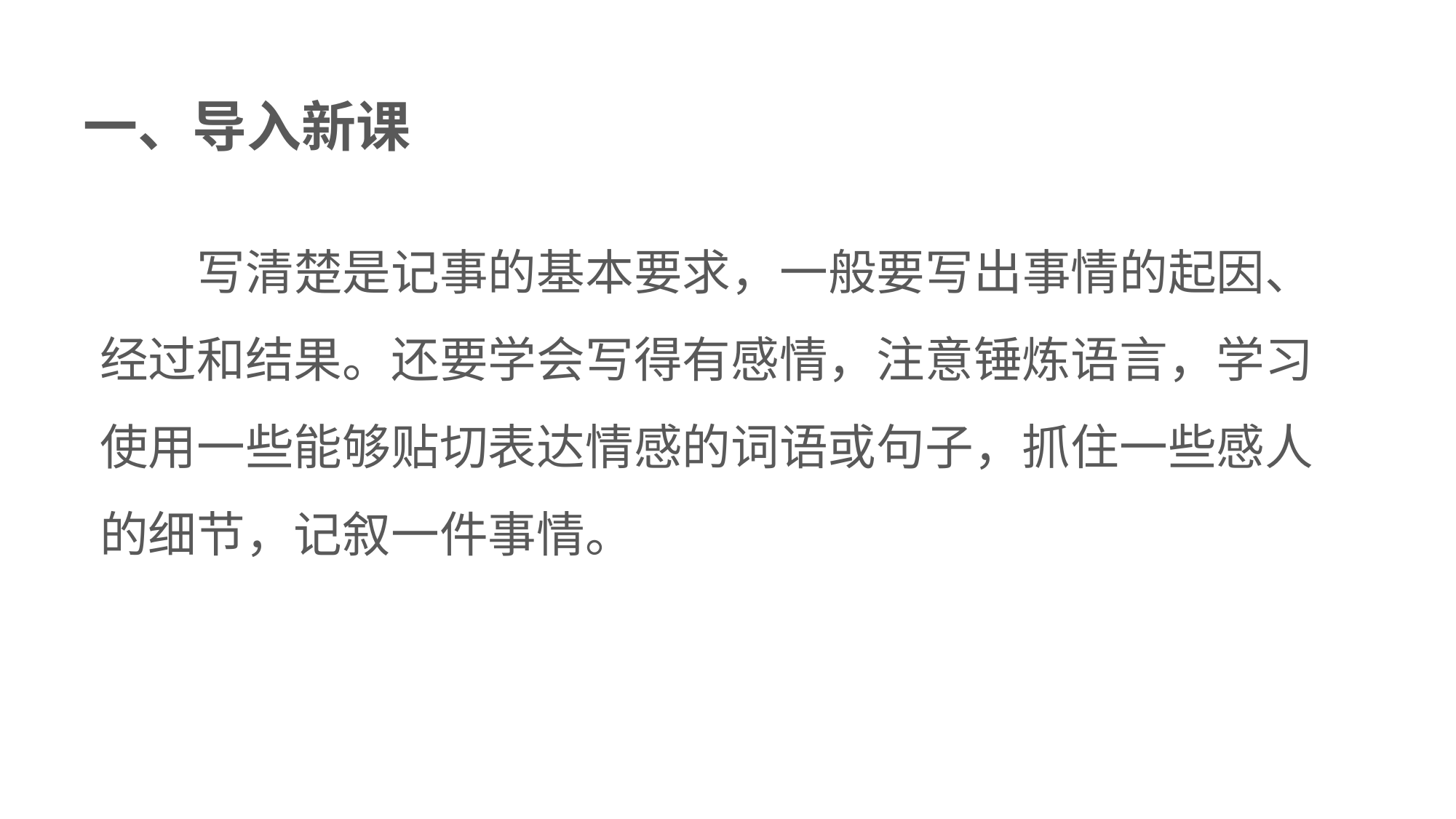

一、导入新课
写清楚是记事的基本要求，一般要写出事情的起因、经过和结果。还要学会写得有感情，注意锤炼语言，学习使用一些能够贴切表达情感的词语或句子，抓住一些感人的细节，记叙一件事情。